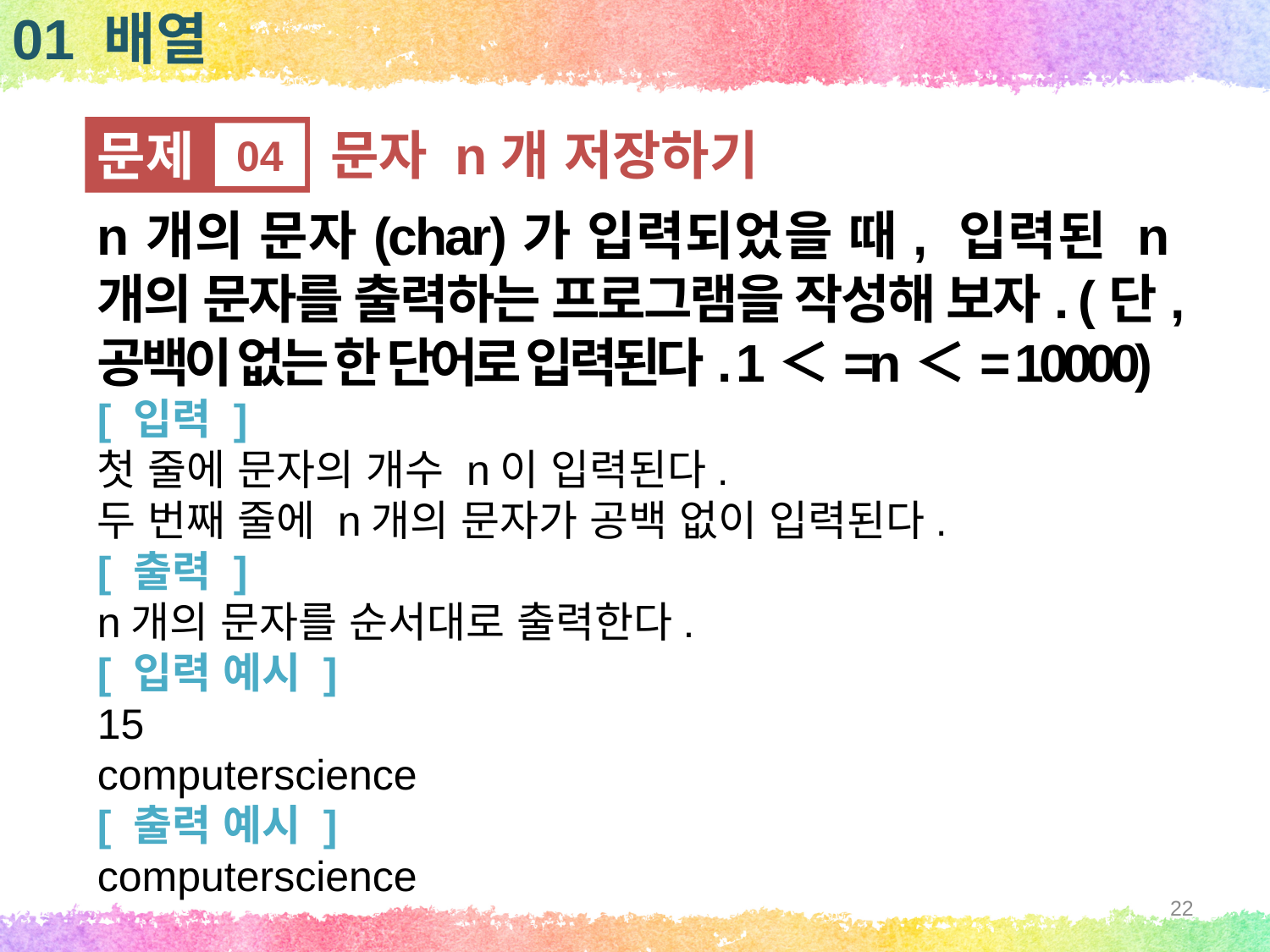

01 배열
문제
04
문자 n개 저장하기
n개의 문자(char)가 입력되었을 때, 입력된 n개의 문자를 출력하는 프로그램을 작성해 보자. (단, 공백이 없는 한 단어로 입력된다. 1＜=n＜= 10000)
[ 입력 ]
첫 줄에 문자의 개수 n이 입력된다.
두 번째 줄에 n개의 문자가 공백 없이 입력된다.
[ 출력 ]
n개의 문자를 순서대로 출력한다.
[ 입력 예시 ]
15
computerscience
[ 출력 예시 ]
computerscience
22